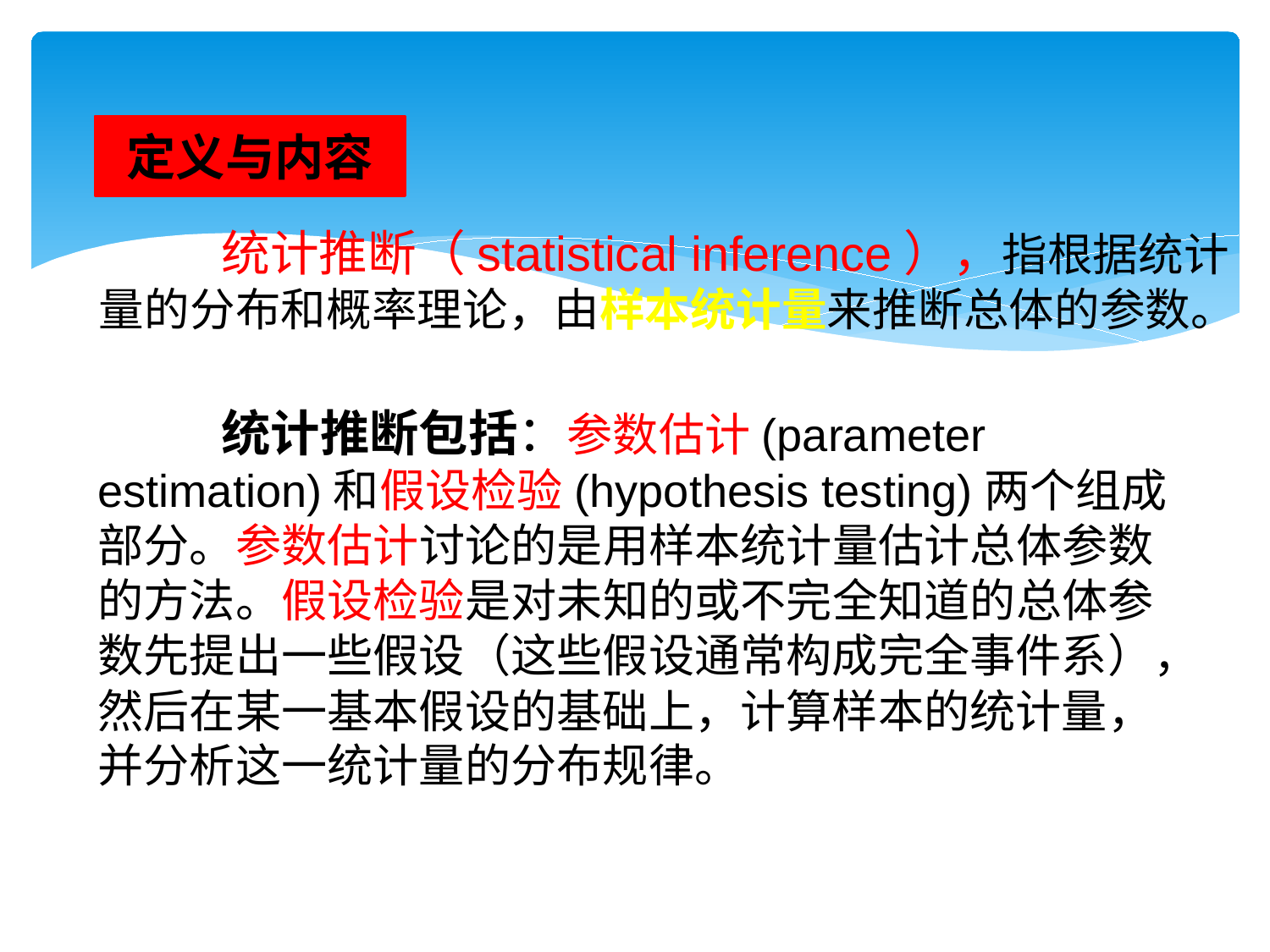

定义与内容
           统计推断（statistical inference），指根据统计量的分布和概率理论，由样本统计量来推断总体的参数。

          统计推断包括：参数估计(parameter estimation)和假设检验(hypothesis testing)两个组成部分。参数估计讨论的是用样本统计量估计总体参数的方法。假设检验是对未知的或不完全知道的总体参数先提出一些假设（这些假设通常构成完全事件系），然后在某一基本假设的基础上，计算样本的统计量，并分析这一统计量的分布规律。